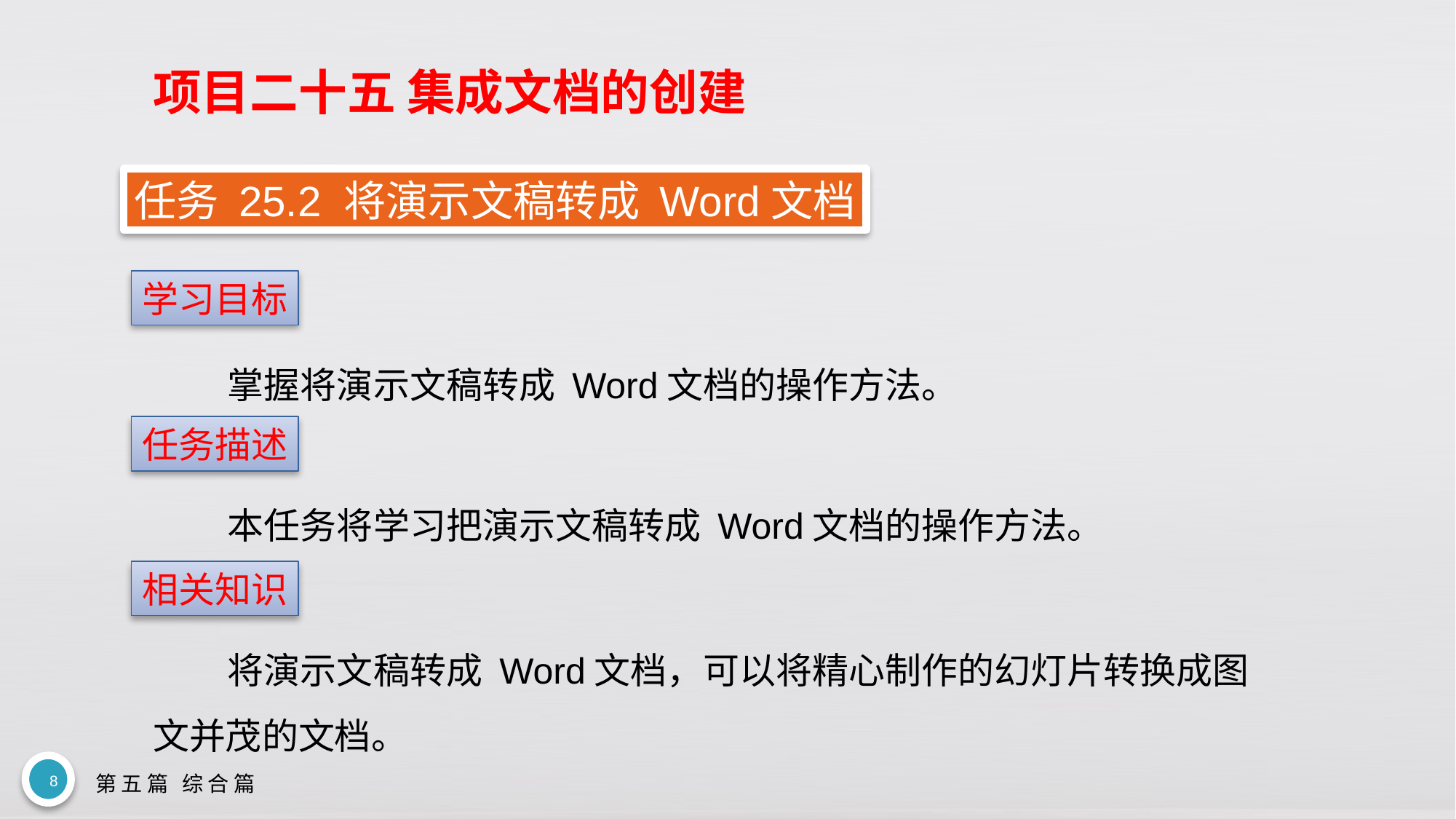

# 项目二十五 集成文档的创建
任务 25.2 将演示文稿转成 Word文档
学习目标
掌握将演示文稿转成 Word文档的操作方法。
任务描述
本任务将学习把演示文稿转成 Word文档的操作方法。
相关知识
将演示文稿转成 Word文档，可以将精心制作的幻灯片转换成图文并茂的文档。
8